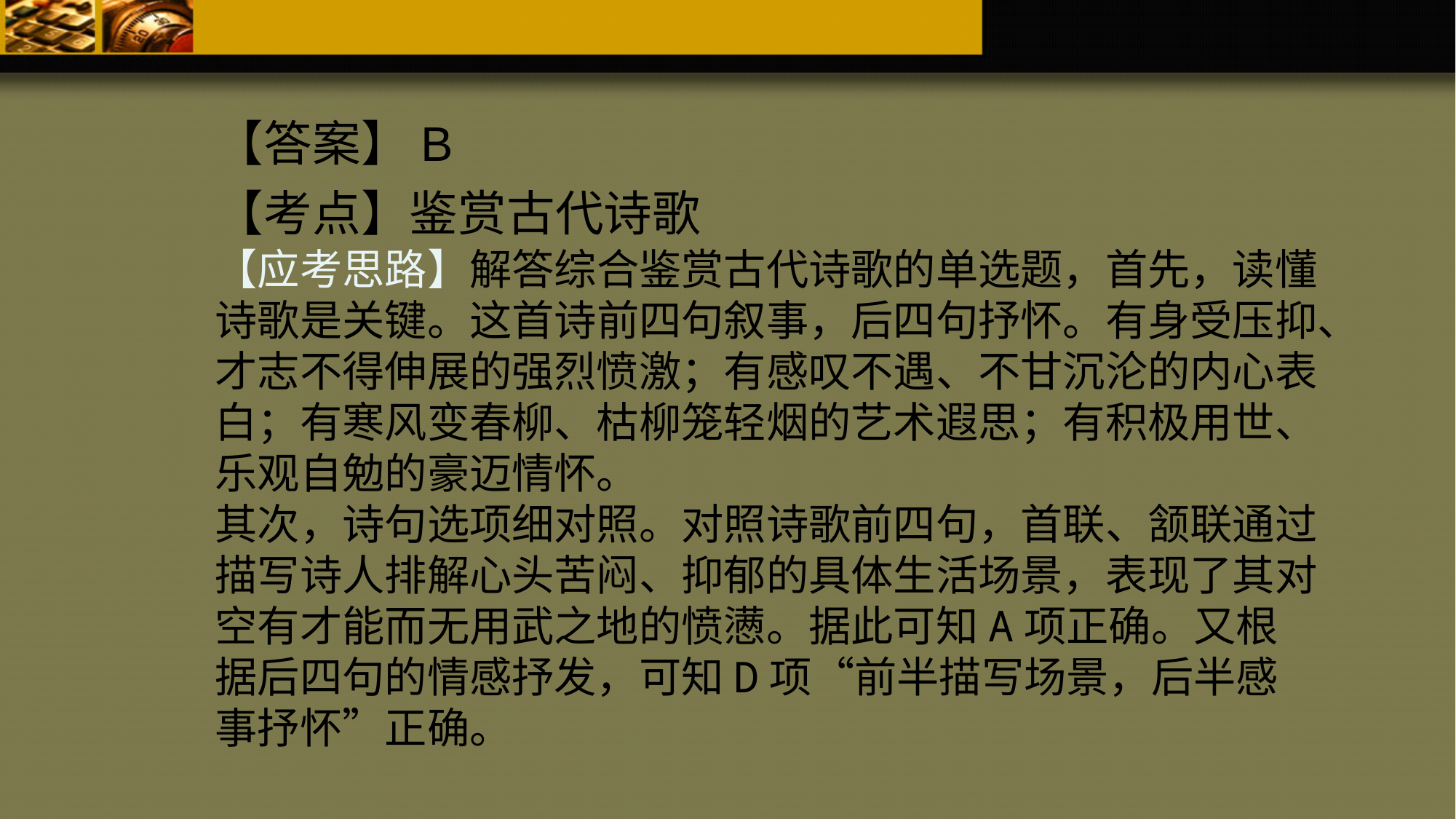

【答案】B
【考点】鉴赏古代诗歌
【应考思路】解答综合鉴赏古代诗歌的单选题，首先，读懂诗歌是关键。这首诗前四句叙事，后四句抒怀。有身受压抑、才志不得伸展的强烈愤激；有感叹不遇、不甘沉沦的内心表白；有寒风变春柳、枯柳笼轻烟的艺术遐思；有积极用世、乐观自勉的豪迈情怀。
其次，诗句选项细对照。对照诗歌前四句，首联、颔联通过描写诗人排解心头苦闷、抑郁的具体生活场景，表现了其对空有才能而无用武之地的愤懑。据此可知A项正确。又根据后四句的情感抒发，可知D项“前半描写场景，后半感事抒怀”正确。